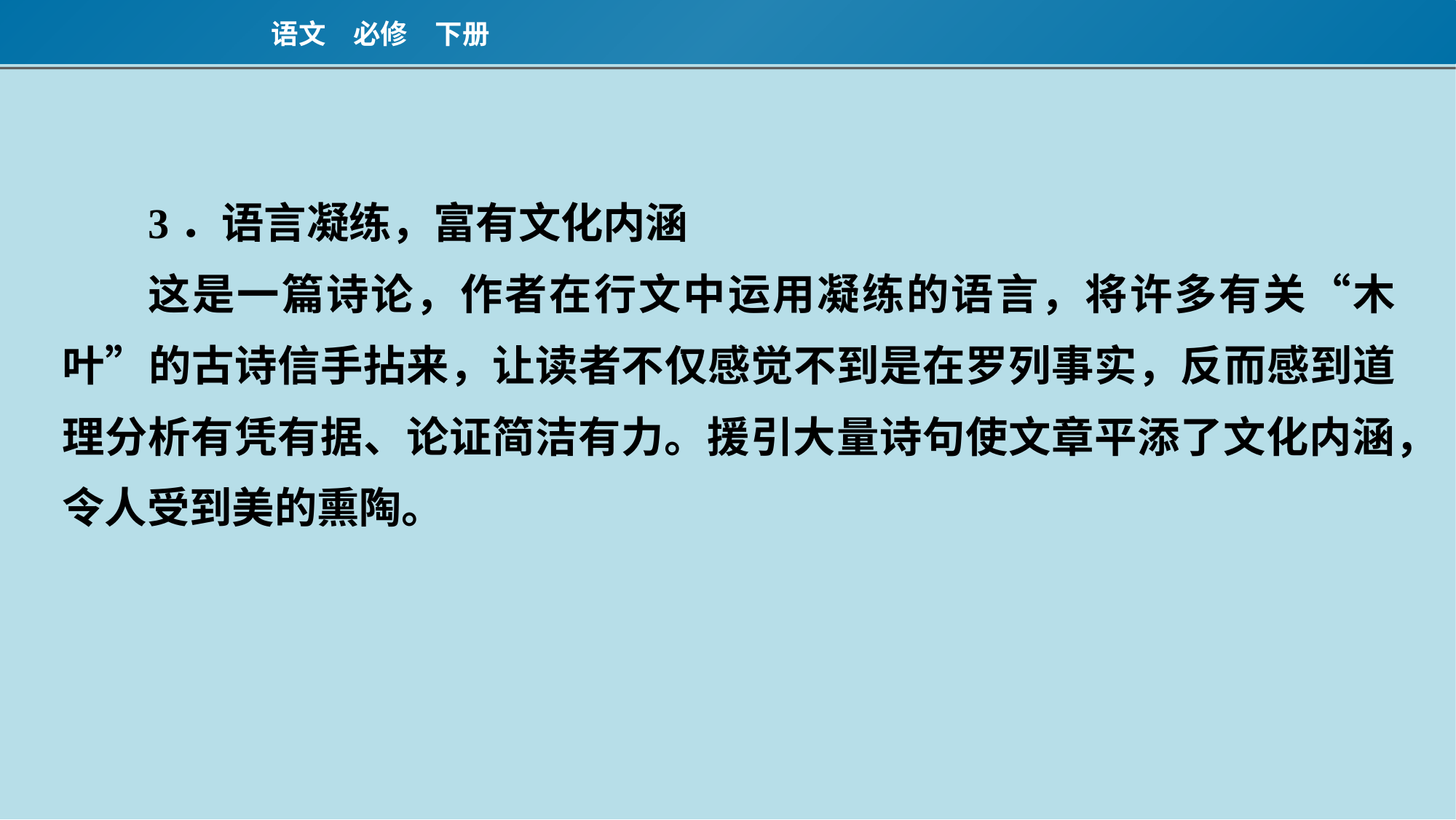

3．语言凝练，富有文化内涵
这是一篇诗论，作者在行文中运用凝练的语言，将许多有关“木叶”的古诗信手拈来，让读者不仅感觉不到是在罗列事实，反而感到道理分析有凭有据、论证简洁有力。援引大量诗句使文章平添了文化内涵，令人受到美的熏陶。